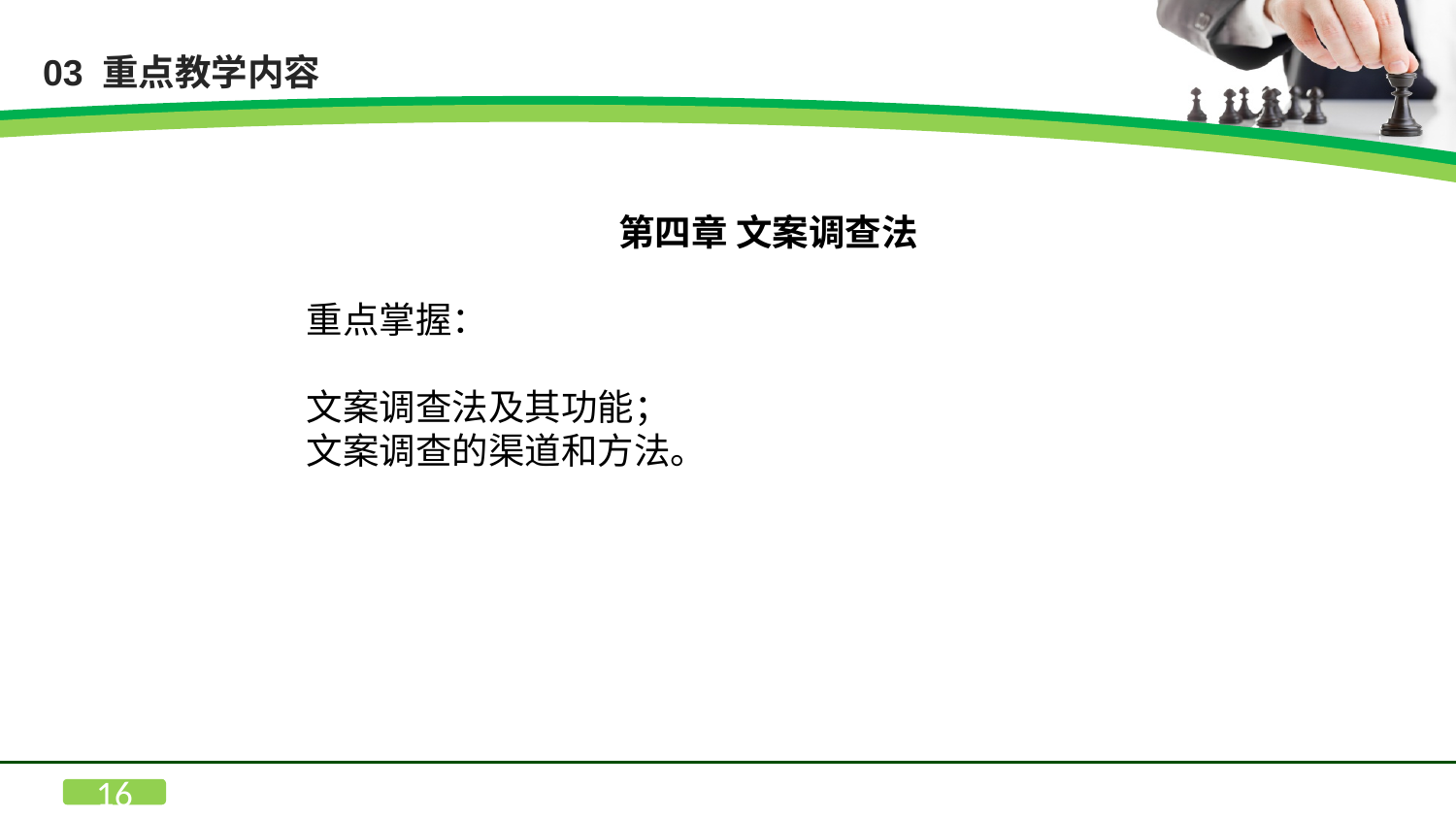

03 重点教学内容
第四章 文案调查法

重点掌握：

文案调查法及其功能；
文案调查的渠道和方法。